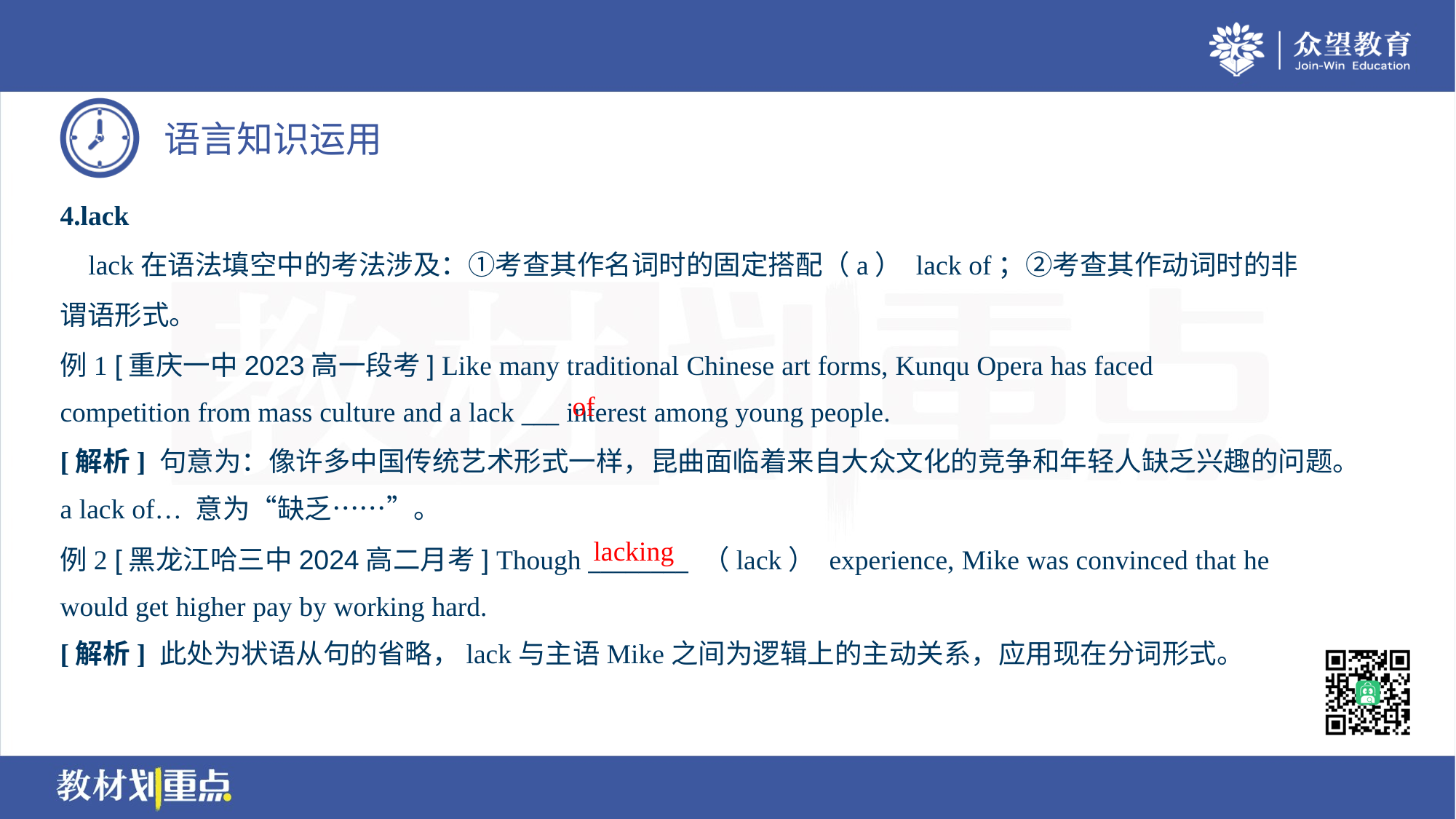

4.lack
    lack在语法填空中的考法涉及：①考查其作名词时的固定搭配（a） lack of；②考查其作动词时的非
谓语形式。
例1 [重庆一中2023高一段考] Like many traditional Chinese art forms, Kunqu Opera has faced
competition from mass culture and a lack ___ interest among young people.
of
[解析] 句意为：像许多中国传统艺术形式一样，昆曲面临着来自大众文化的竞争和年轻人缺乏兴趣的问题。
a lack of… 意为“缺乏……”。
lacking
例2 [黑龙江哈三中2024高二月考] Though ________ （lack） experience, Mike was convinced that he
would get higher pay by working hard.
[解析] 此处为状语从句的省略，lack与主语Mike之间为逻辑上的主动关系，应用现在分词形式。